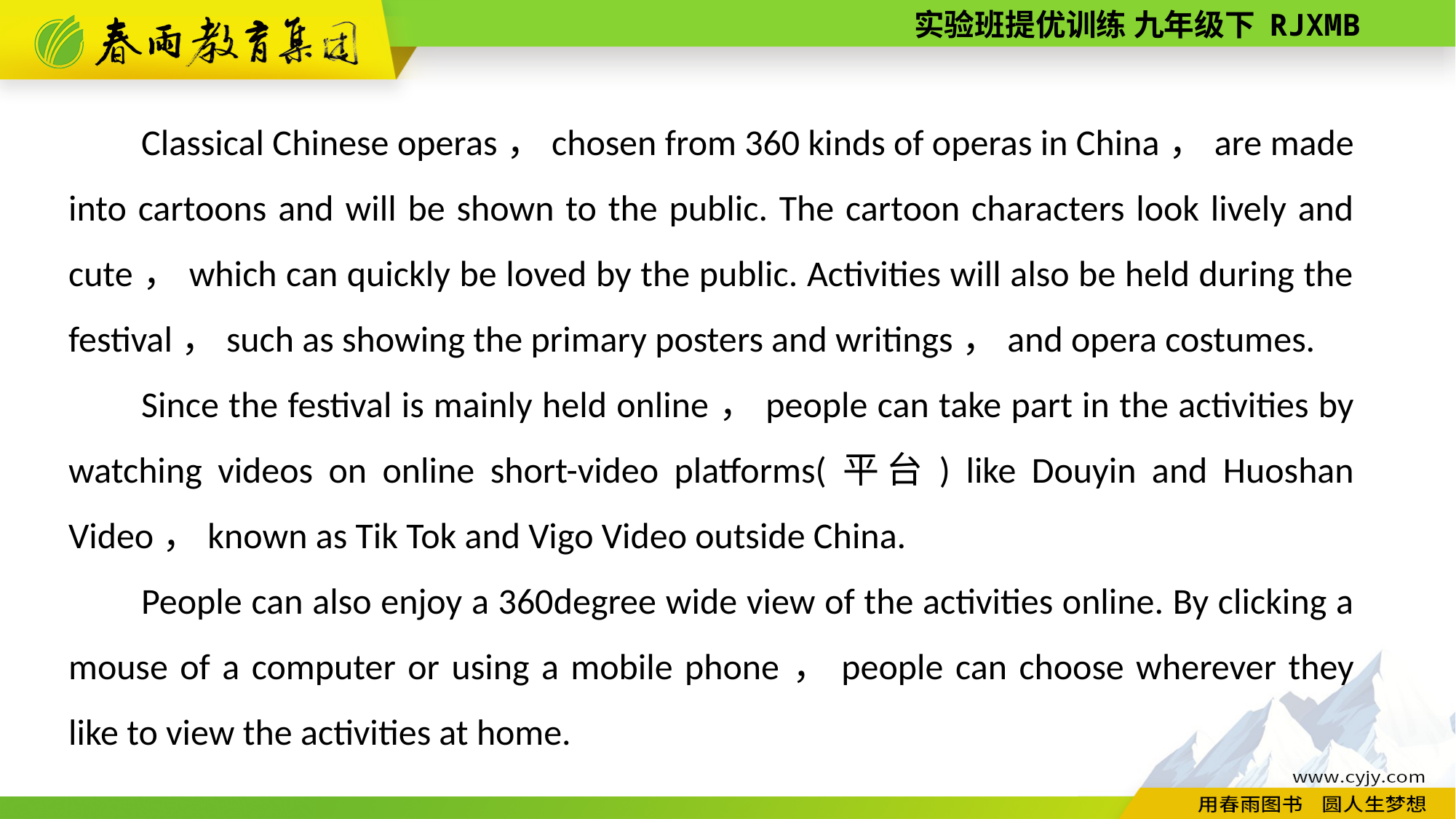

Classical Chinese operas，chosen from 360 kinds of operas in China，are made into cartoons and will be shown to the public. The cartoon characters look lively and cute，which can quickly be loved by the public. Activities will also be held during the festival，such as showing the primary posters and writings，and opera costumes.
Since the festival is mainly held online，people can take part in the activities by watching videos on online short-­video platforms(平台) like Douyin and Huoshan Video，known as Tik Tok and Vigo Video outside China.
People can also enjoy a 360­degree wide view of the activities online. By clicking a mouse of a computer or using a mobile phone，people can choose wherever they like to view the activities at home.